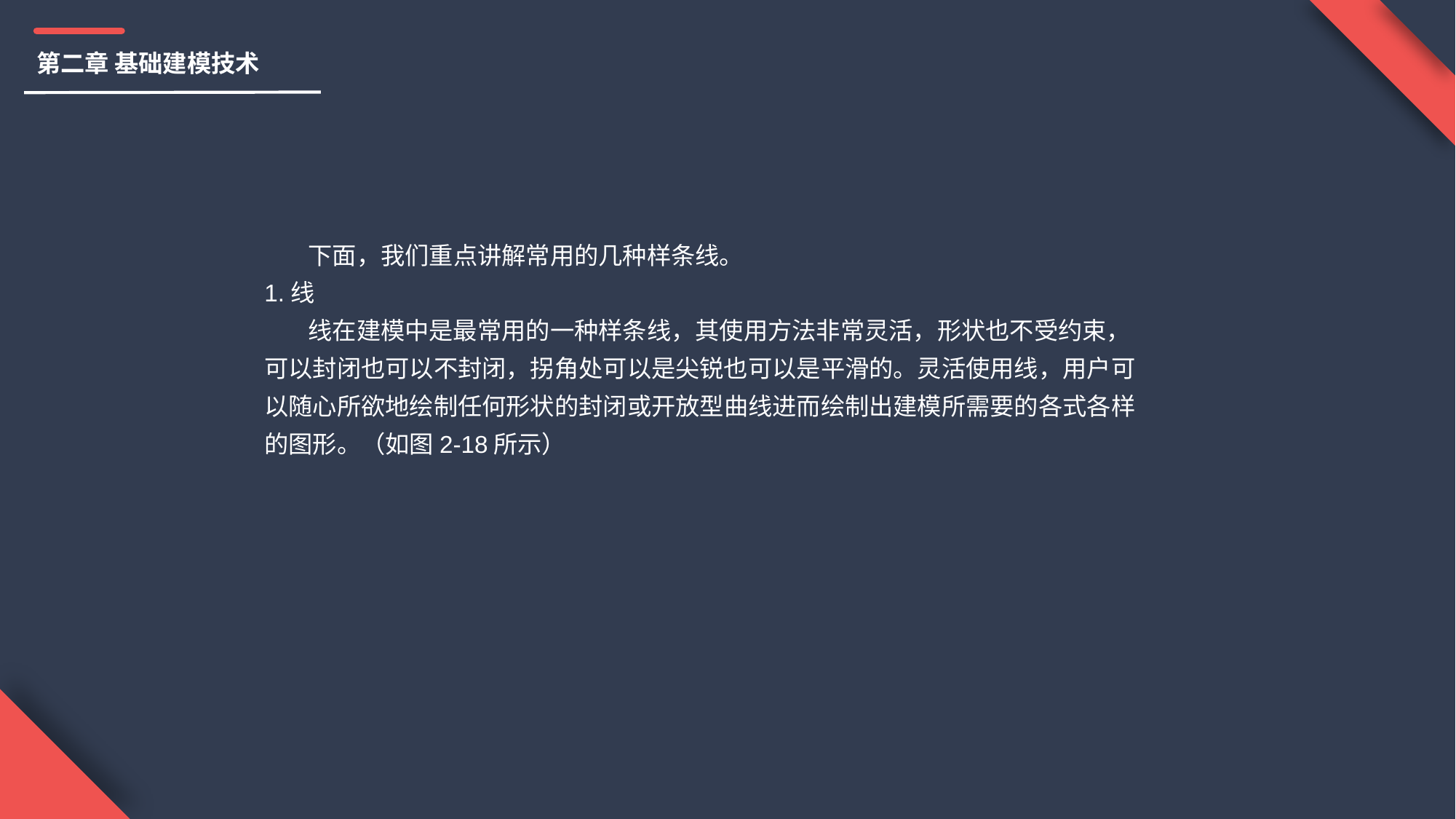

第二章 基础建模技术
       下面，我们重点讲解常用的几种样条线。
1.线
       线在建模中是最常用的一种样条线，其使用方法非常灵活，形状也不受约束，可以封闭也可以不封闭，拐角处可以是尖锐也可以是平滑的。灵活使用线，用户可以随心所欲地绘制任何形状的封闭或开放型曲线进而绘制出建模所需要的各式各样的图形。（如图2-18所示）